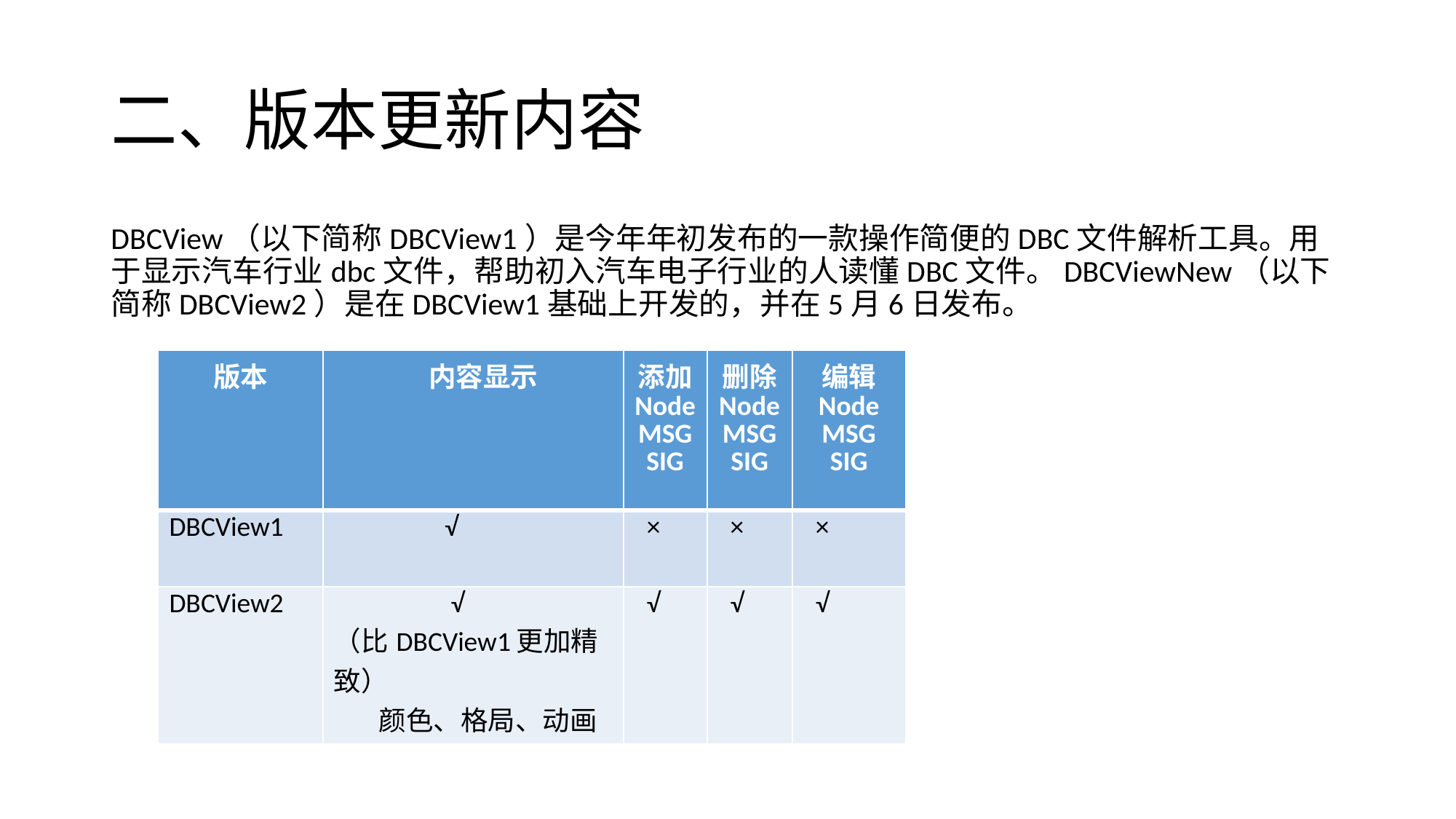

# 二、版本更新内容
DBCView（以下简称DBCView1）是今年年初发布的一款操作简便的DBC文件解析工具。用于显示汽车行业dbc文件，帮助初入汽车电子行业的人读懂DBC文件。DBCViewNew（以下简称DBCView2）是在DBCView1基础上开发的，并在5月6日发布。

| 版本 | 内容显示 | 添加 NodeMSGSIG | 删除 Node MSG SIG | 编辑 Node MSG SIG |
| --- | --- | --- | --- | --- |
| DBCView1 | √ | × | × | × |
| DBCView2 | √ （比DBCView1更加精致） 颜色、格局、动画 | √ | √ | √ |